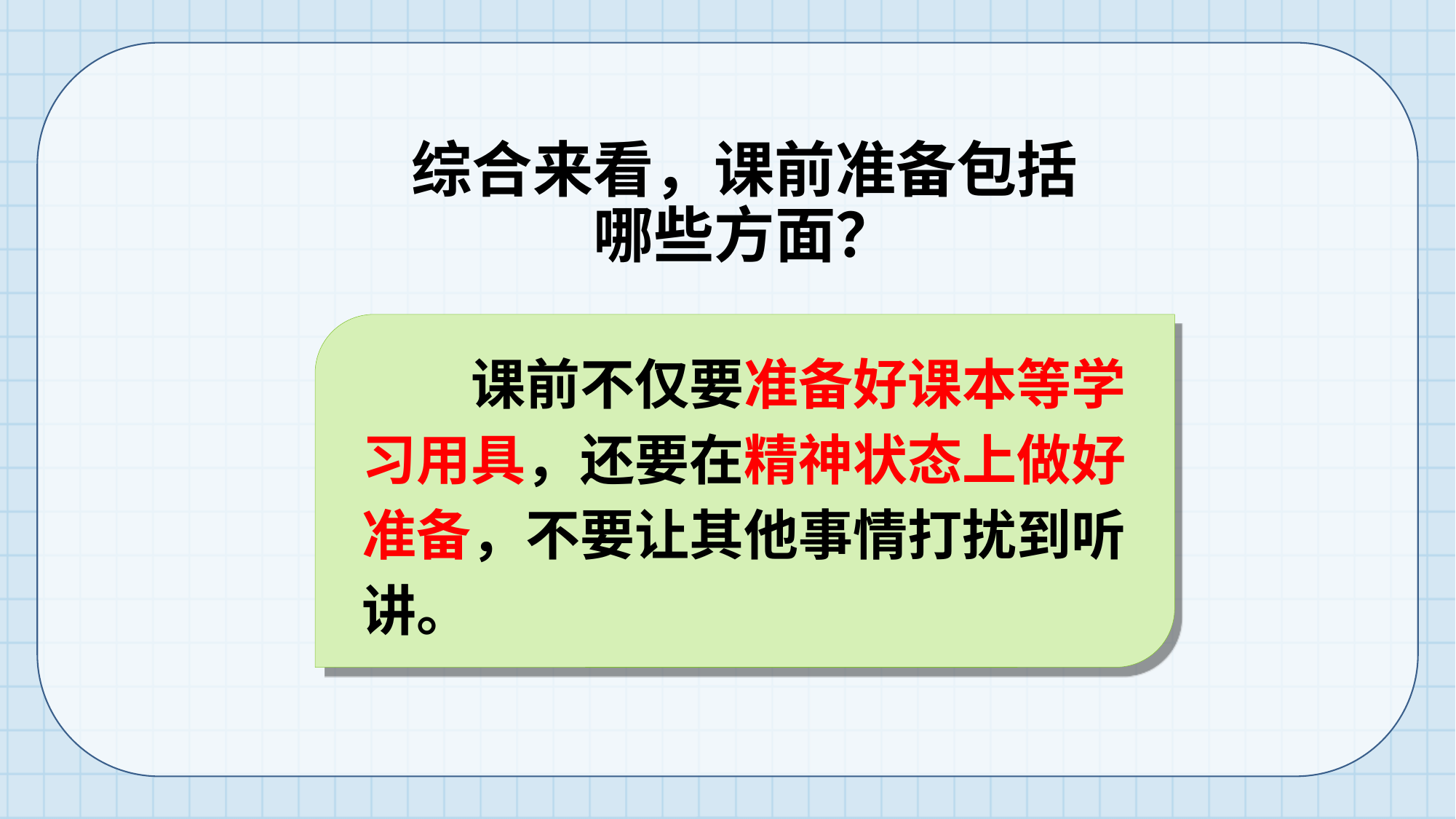

综合来看，课前准备包括哪些方面？
　　课前不仅要准备好课本等学习用具，还要在精神状态上做好准备，不要让其他事情打扰到听讲。